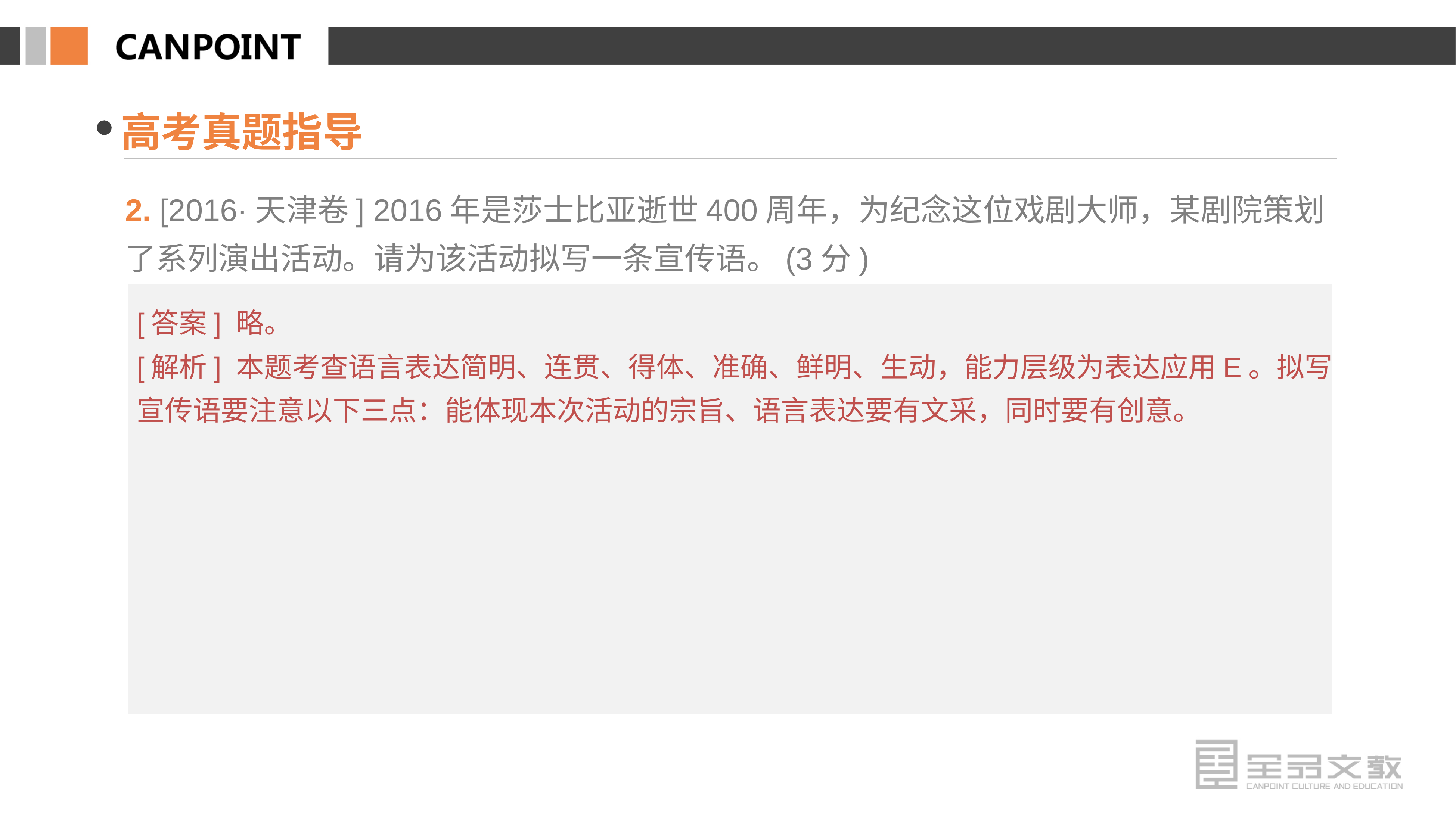

高考真题指导

2. [2016·天津卷] 2016年是莎士比亚逝世400周年，为纪念这位戏剧大师，某剧院策划了系列演出活动。请为该活动拟写一条宣传语。(3分)

[答案] 略。
[解析] 本题考查语言表达简明、连贯、得体、准确、鲜明、生动，能力层级为表达应用E。拟写宣传语要注意以下三点：能体现本次活动的宗旨、语言表达要有文采，同时要有创意。